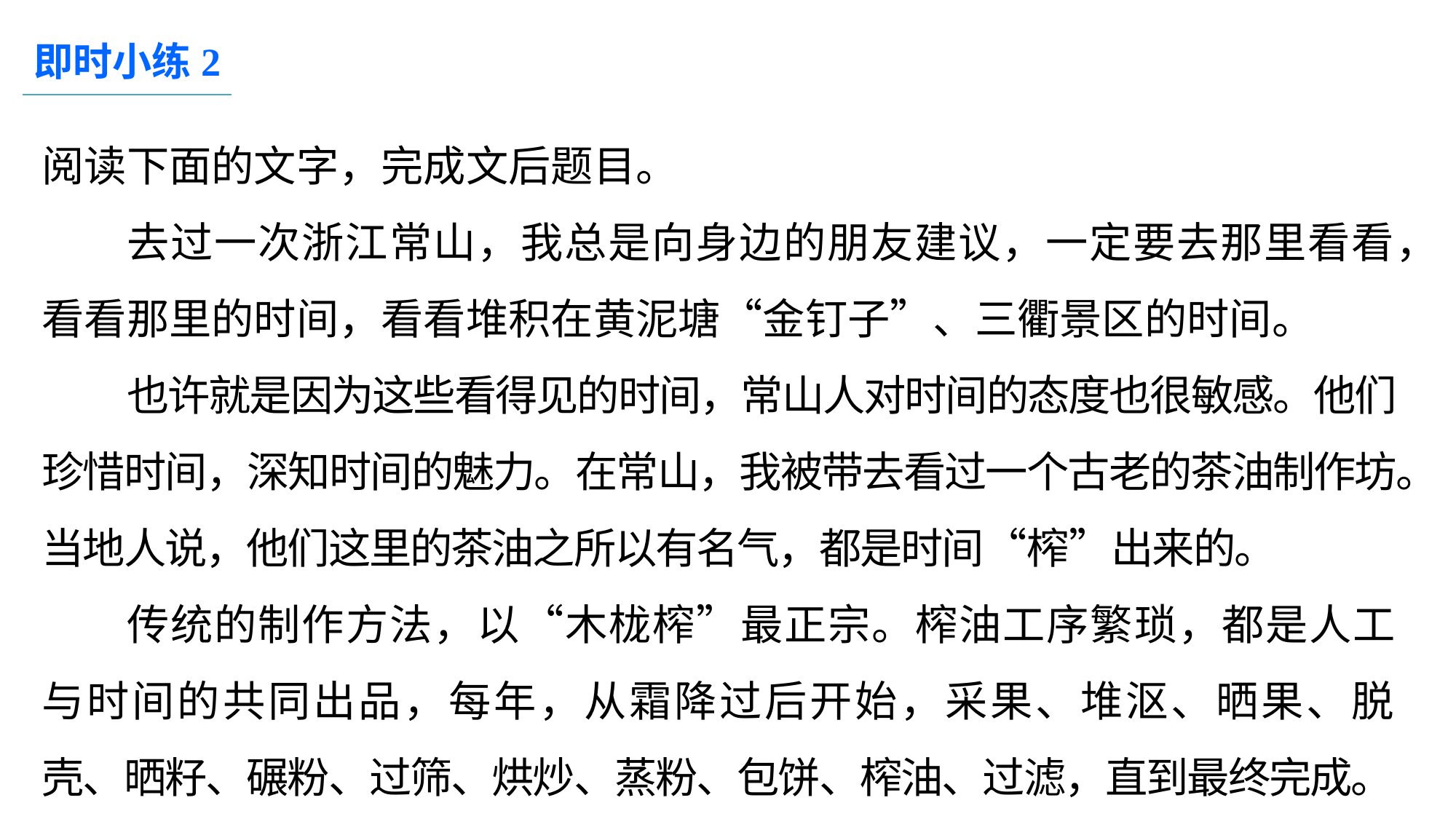

即时小练2
阅读下面的文字，完成文后题目。
去过一次浙江常山，我总是向身边的朋友建议，一定要去那里看看，看看那里的时间，看看堆积在黄泥塘“金钉子”、三衢景区的时间。
也许就是因为这些看得见的时间，常山人对时间的态度也很敏感。他们珍惜时间，深知时间的魅力。在常山，我被带去看过一个古老的茶油制作坊。当地人说，他们这里的茶油之所以有名气，都是时间“榨”出来的。
传统的制作方法，以“木栊榨”最正宗。榨油工序繁琐，都是人工与时间的共同出品，每年，从霜降过后开始，采果、堆沤、晒果、脱壳、晒籽、碾粉、过筛、烘炒、蒸粉、包饼、榨油、过滤，直到最终完成。